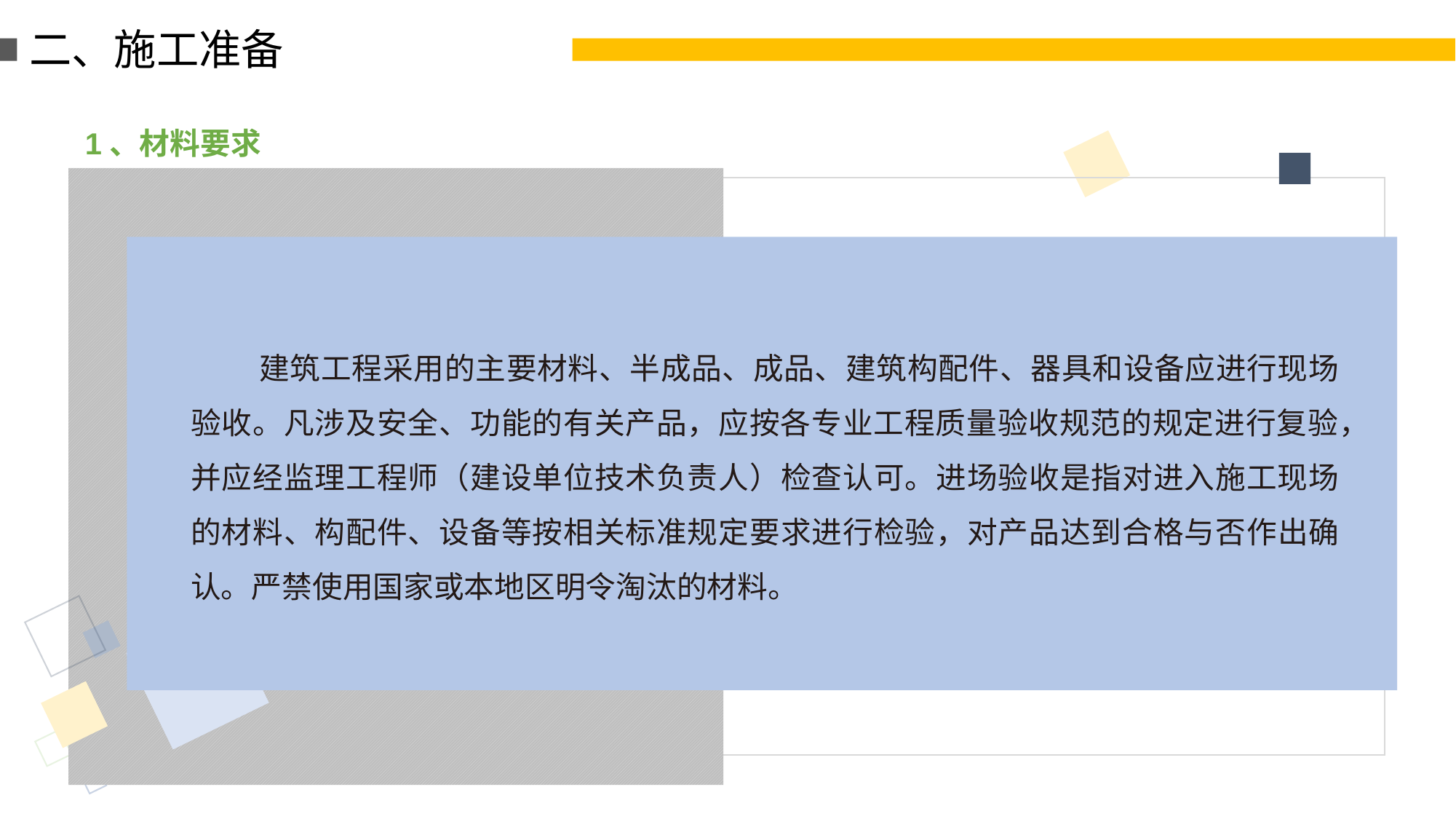

二、施工准备
1、材料要求

建筑工程采用的主要材料、半成品、成品、建筑构配件、器具和设备应进行现场验收。凡涉及安全、功能的有关产品，应按各专业工程质量验收规范的规定进行复验，并应经监理工程师（建设单位技术负责人）检查认可。进场验收是指对进入施工现场的材料、构配件、设备等按相关标准规定要求进行检验，对产品达到合格与否作出确认。严禁使用国家或本地区明令淘汰的材料。